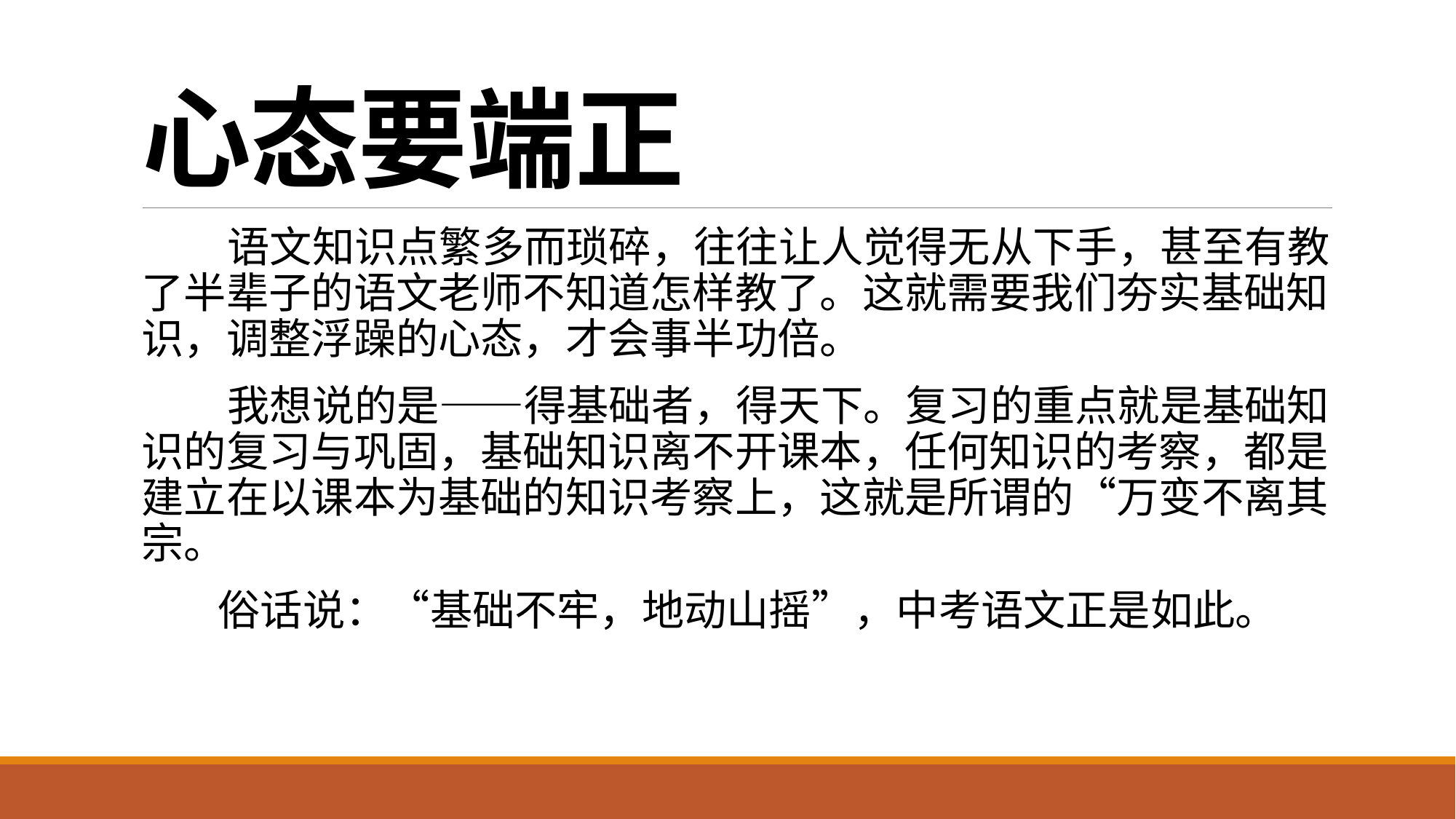

# 心态要端正
        语文知识点繁多而琐碎，往往让人觉得无从下手，甚至有教了半辈子的语文老师不知道怎样教了。这就需要我们夯实基础知识，调整浮躁的心态，才会事半功倍。
        我想说的是——得基础者，得天下。复习的重点就是基础知识的复习与巩固，基础知识离不开课本，任何知识的考察，都是建立在以课本为基础的知识考察上，这就是所谓的“万变不离其宗。
       俗话说：“基础不牢，地动山摇”，中考语文正是如此。